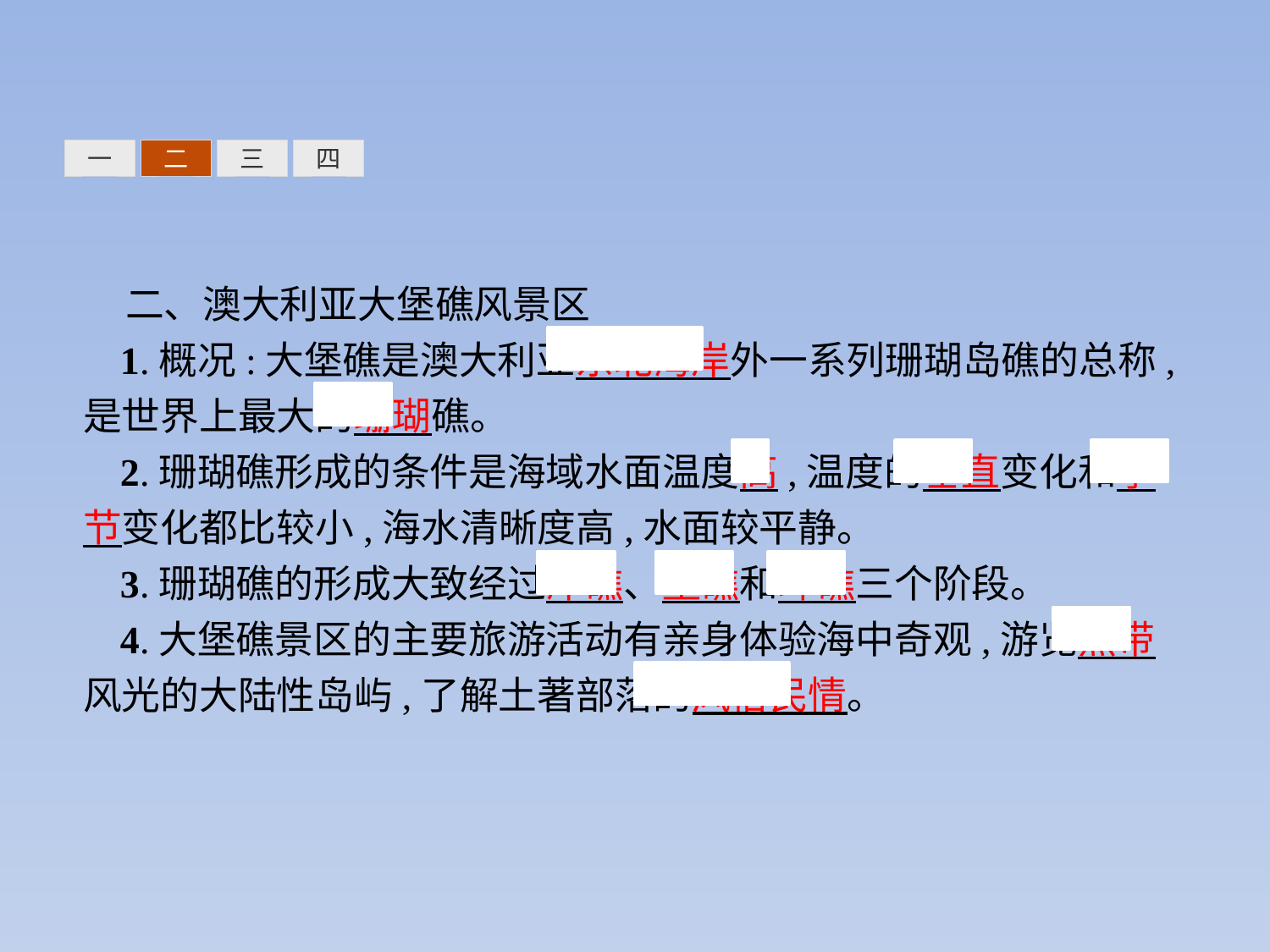

三
四
一
二
二、澳大利亚大堡礁风景区
1.概况:大堡礁是澳大利亚东北海岸外一系列珊瑚岛礁的总称,是世界上最大的珊瑚礁。
2.珊瑚礁形成的条件是海域水面温度高,温度的垂直变化和季节变化都比较小,海水清晰度高,水面较平静。
3.珊瑚礁的形成大致经过岸礁、堡礁和环礁三个阶段。
4.大堡礁景区的主要旅游活动有亲身体验海中奇观,游览热带风光的大陆性岛屿,了解土著部落的风俗民情。